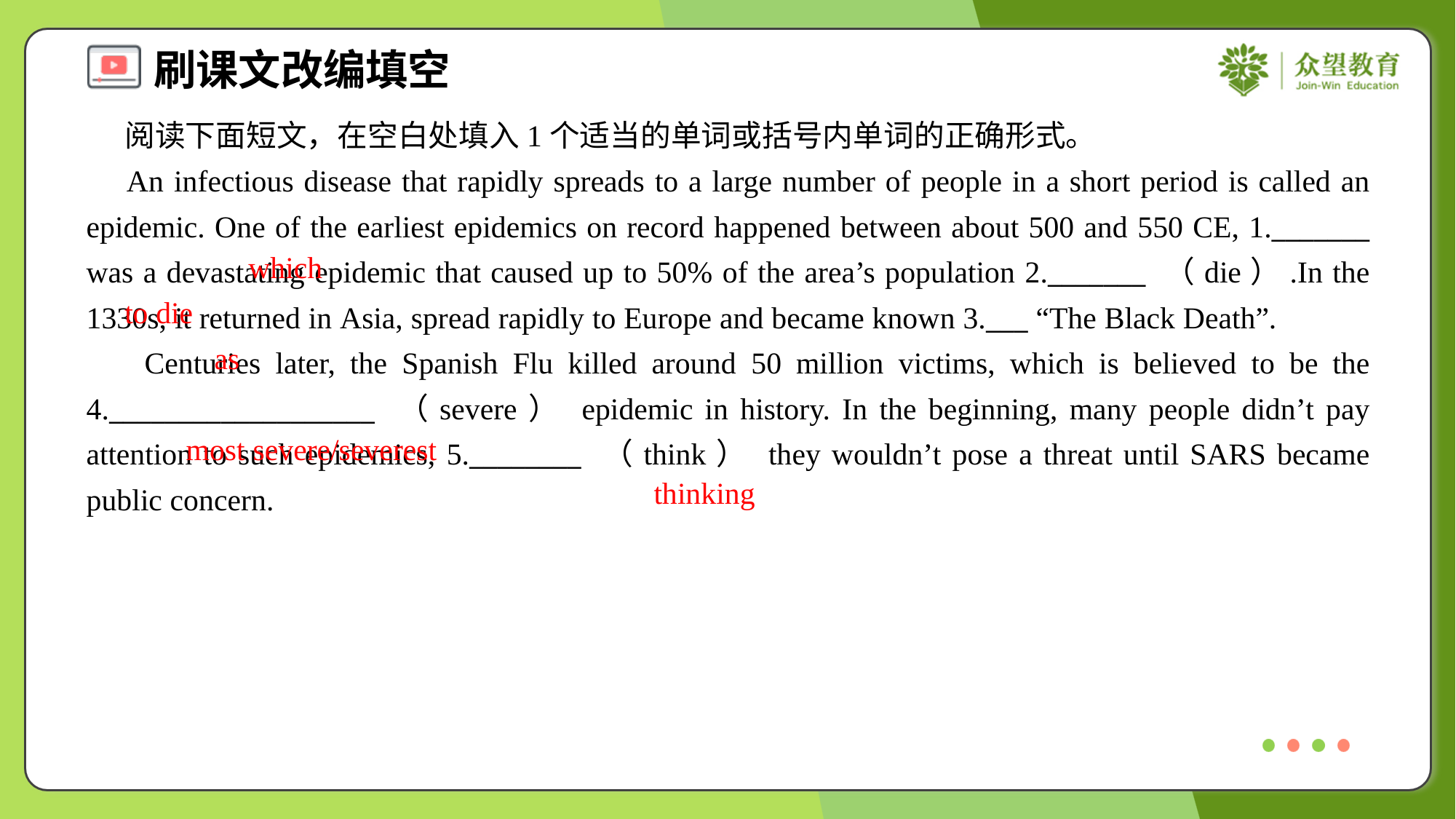

阅读下面短文，在空白处填入1个适当的单词或括号内单词的正确形式。
    An infectious disease that rapidly spreads to a large number of people in a short period is called an epidemic. One of the earliest epidemics on record happened between about 500 and 550 CE, 1._______ was a devastating epidemic that caused up to 50% of the area’s population 2._______ （die）.In the 1330s, it returned in Asia, spread rapidly to Europe and became known 3.___ “The Black Death”.
    Centuries later, the Spanish Flu killed around 50 million victims, which is believed to be the 4.___________________ （severe） epidemic in history. In the beginning, many people didn’t pay attention to such epidemics, 5.________ （think） they wouldn’t pose a threat until SARS became public concern.
which
to die
as
most severe/severest
thinking